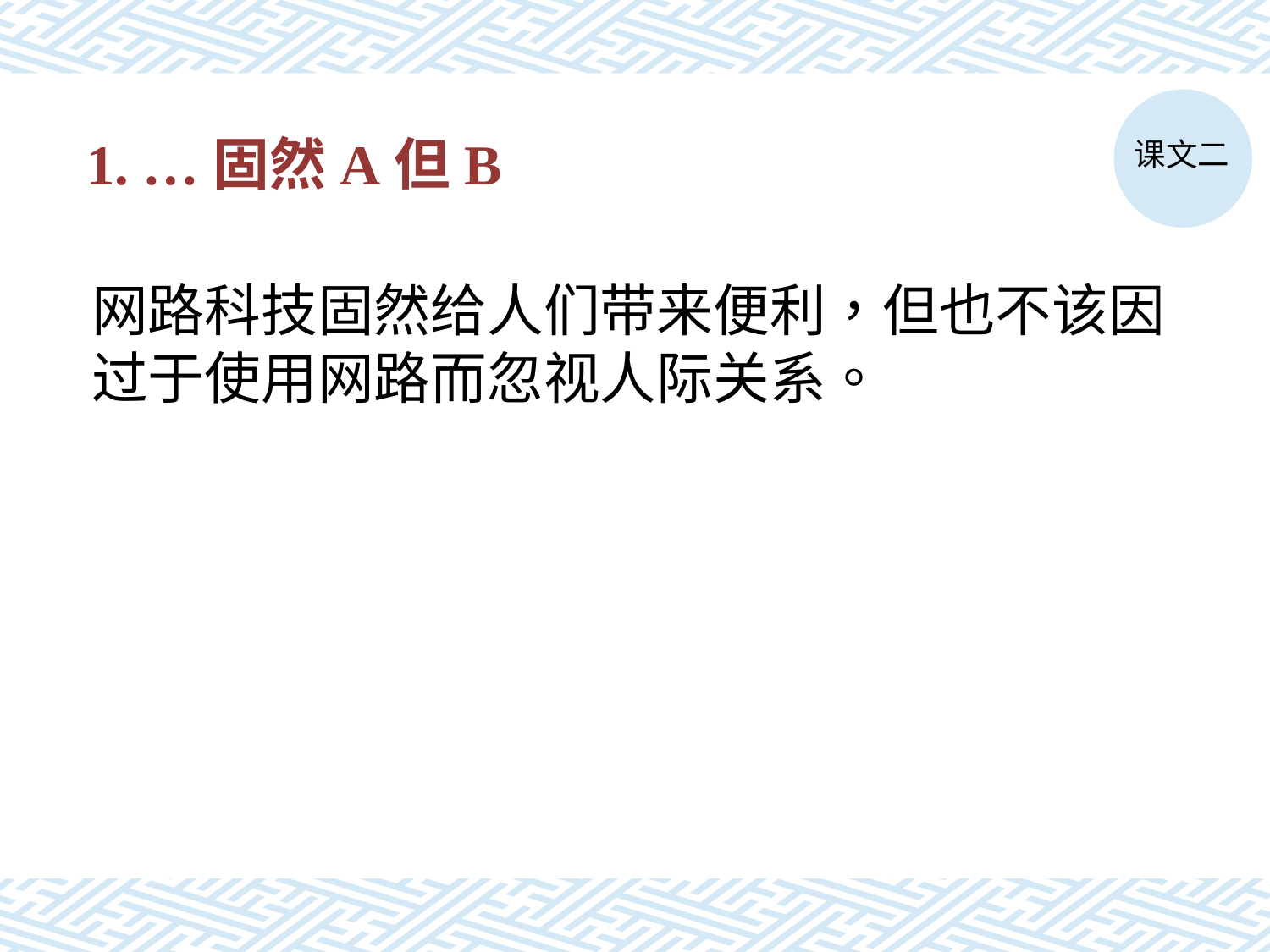

课文二
# 1. …固然A但B
网路科技固然给人们带来便利，但也不该因过于使用网路而忽视人际关系。